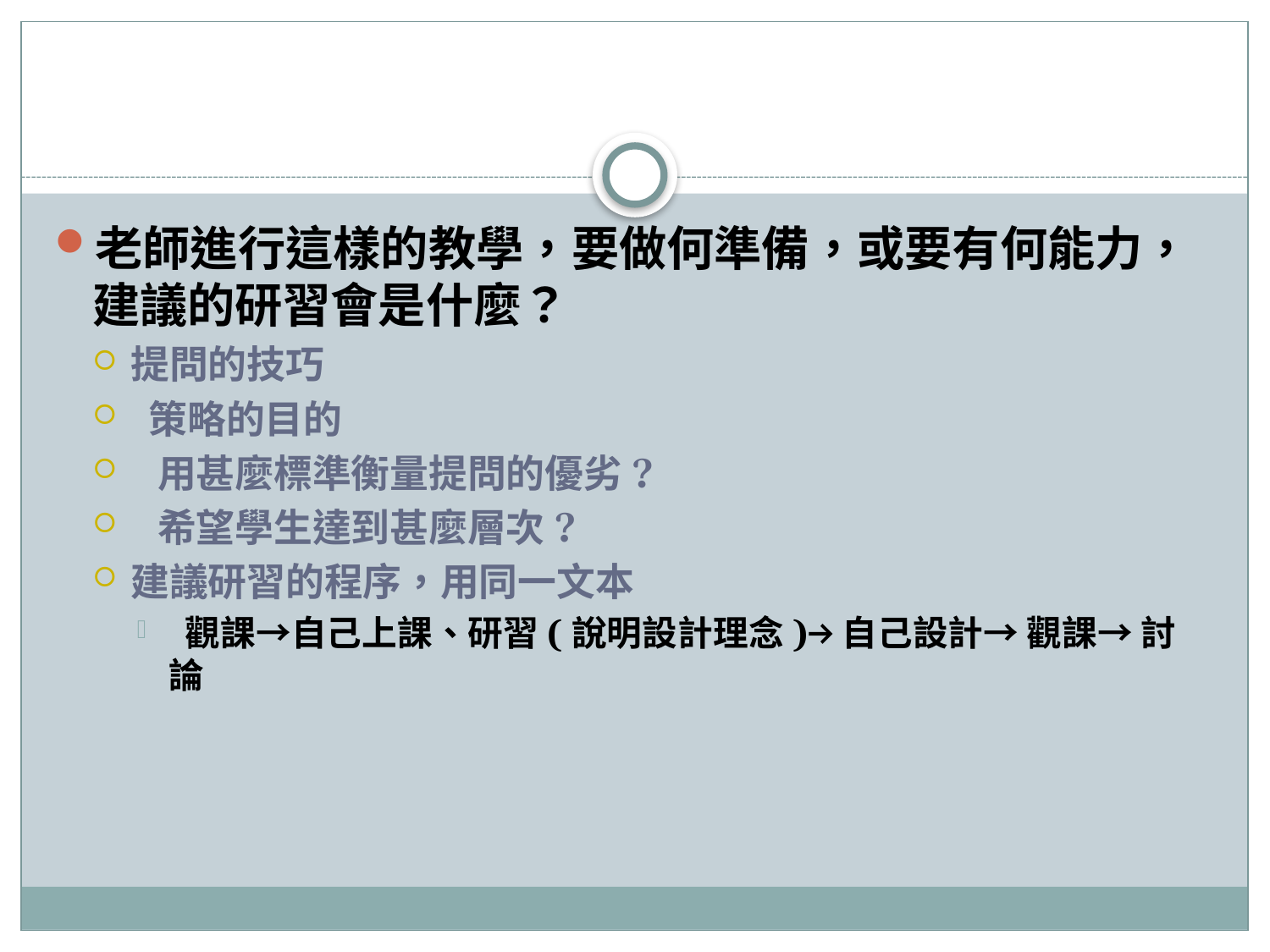

#
老師進行這樣的教學，要做何準備，或要有何能力，建議的研習會是什麼？
提問的技巧
 策略的目的
  用甚麼標準衡量提問的優劣?
  希望學生達到甚麼層次?
建議研習的程序，用同一文本
 觀課→自己上課、研習(說明設計理念)→自己設計→ 觀課→ 討論